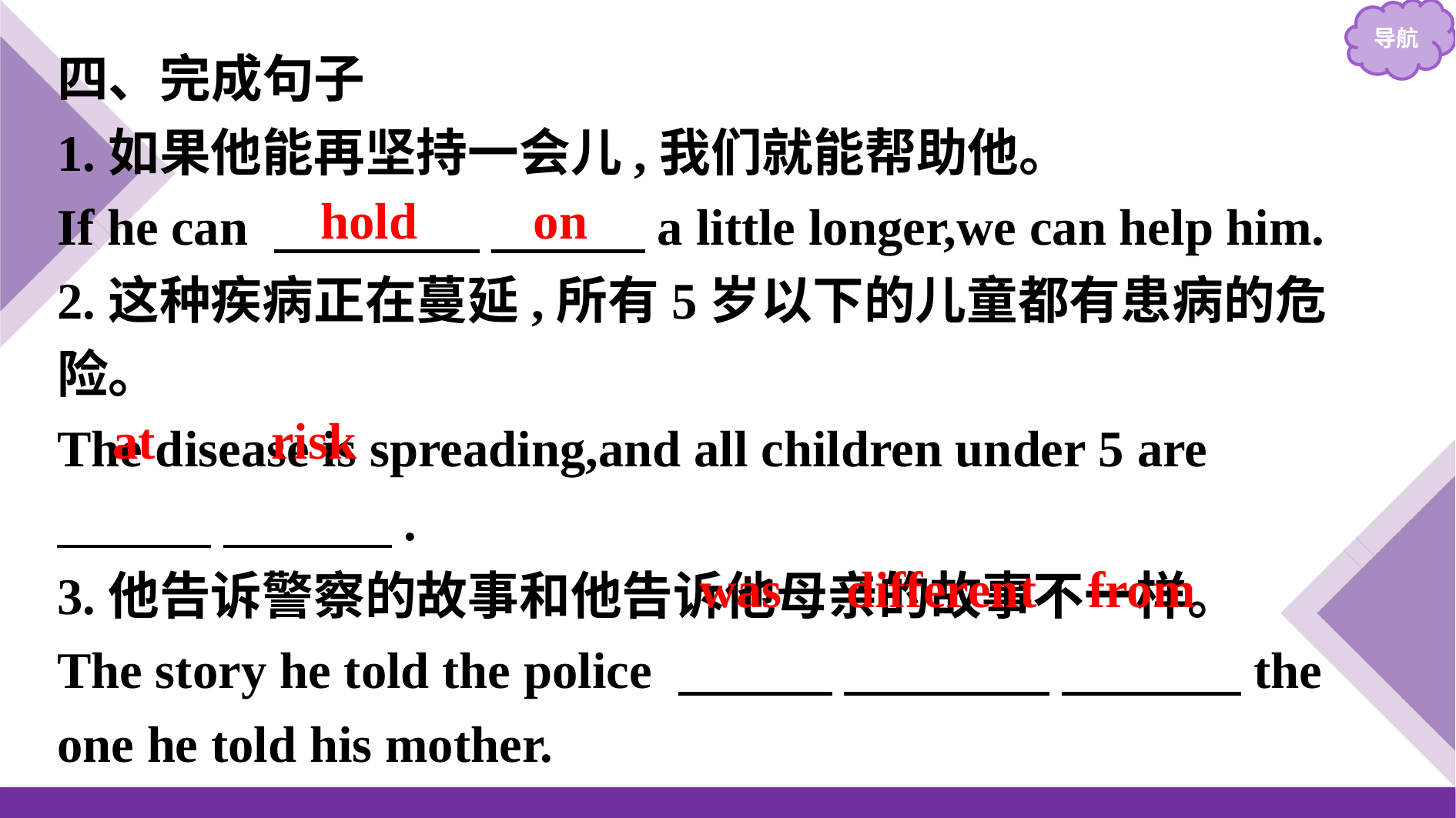

四、完成句子
1.如果他能再坚持一会儿,我们就能帮助他。
If he can 　　　　 　　　a little longer,we can help him.
2.这种疾病正在蔓延,所有5岁以下的儿童都有患病的危险。
The disease is spreading,and all children under 5 are
　　　 　          .
3.他告诉警察的故事和他告诉他母亲的故事不一样。
The story he told the police 　　　 　　　　 　　　 the one he told his mother.
hold         on
at         risk
was     different    from